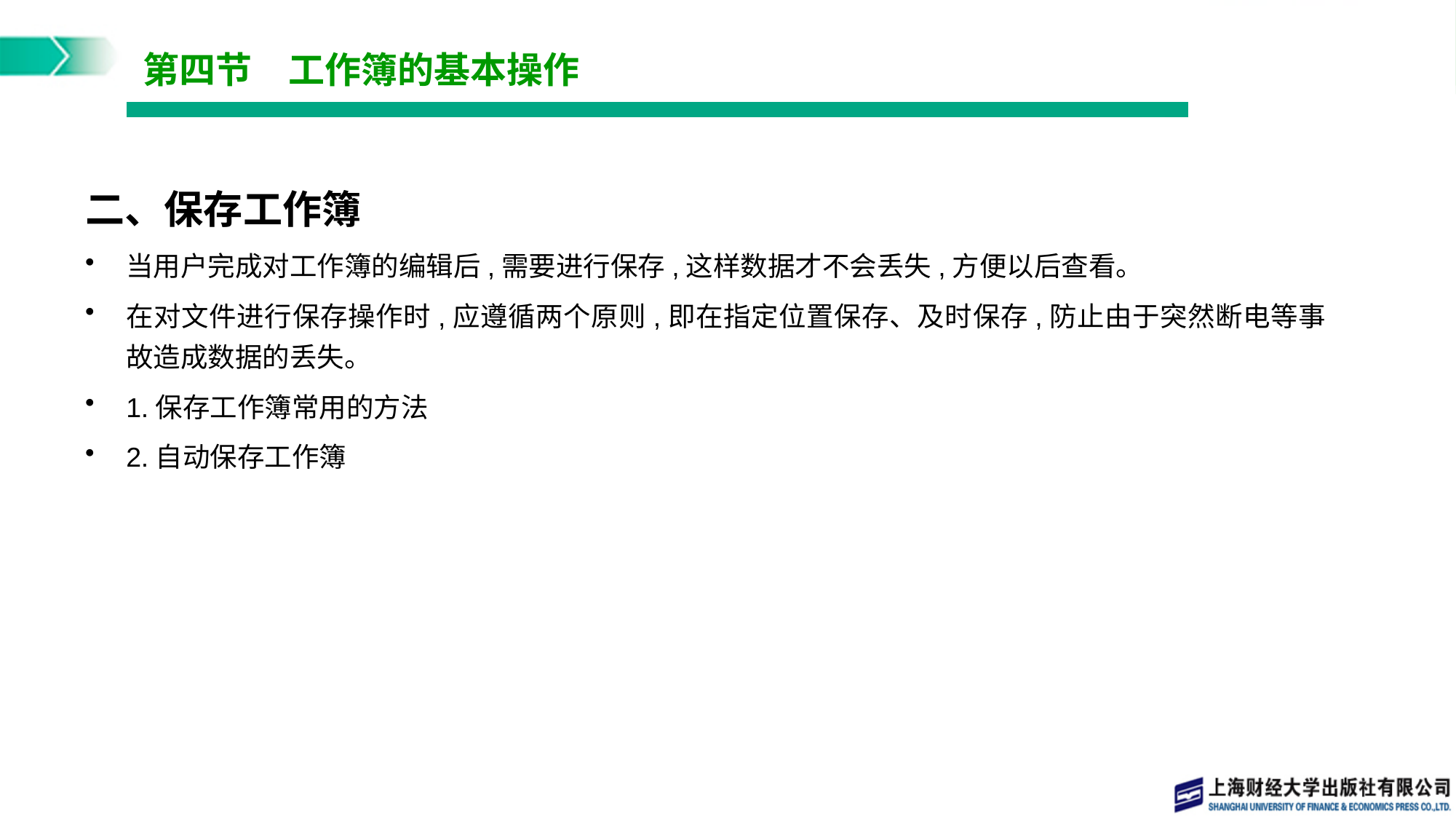

# 第四节　工作簿的基本操作
二、保存工作簿
当用户完成对工作簿的编辑后,需要进行保存,这样数据才不会丢失,方便以后查看。
在对文件进行保存操作时,应遵循两个原则,即在指定位置保存、及时保存,防止由于突然断电等事故造成数据的丢失。
1.保存工作簿常用的方法
2.自动保存工作簿